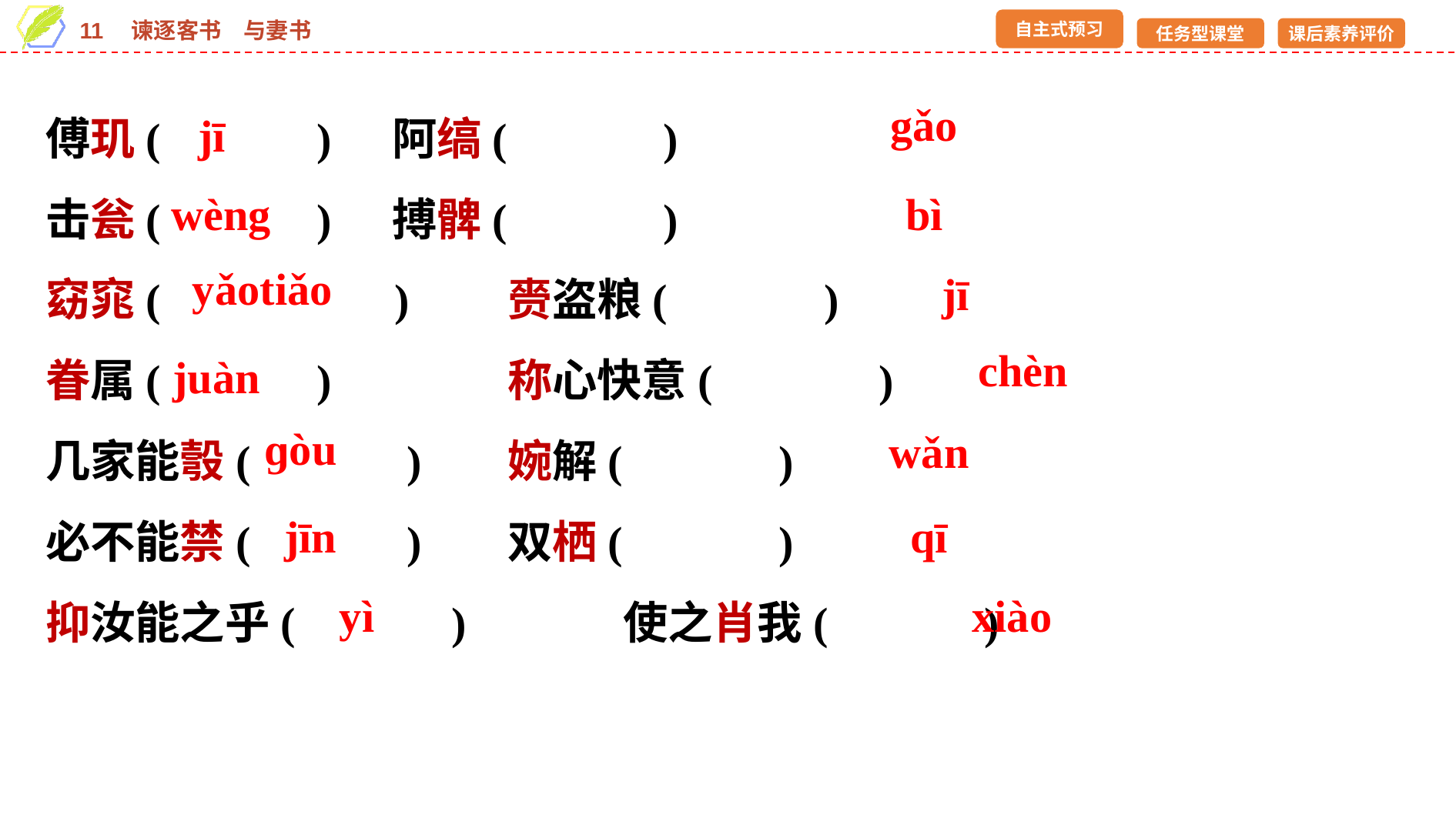

傅玑(　　　)    	阿缟(　　　)
击瓮(　　　)    	搏髀(　　　)
窈窕(　            　)    	赍盗粮(　　　)
眷属(　　　)　　　	称心快意(　　　 )
几家能彀(　　　)    	婉解(　　　)
必不能禁(　　　)    	双栖(　　　)
抑汝能之乎(　　　)    	使之肖我(　　　)
gǎo
jī
wèng
bì
yǎotiǎo
jī
chèn
juàn
ɡòu
wǎn
jīn
qī
yì
xiào